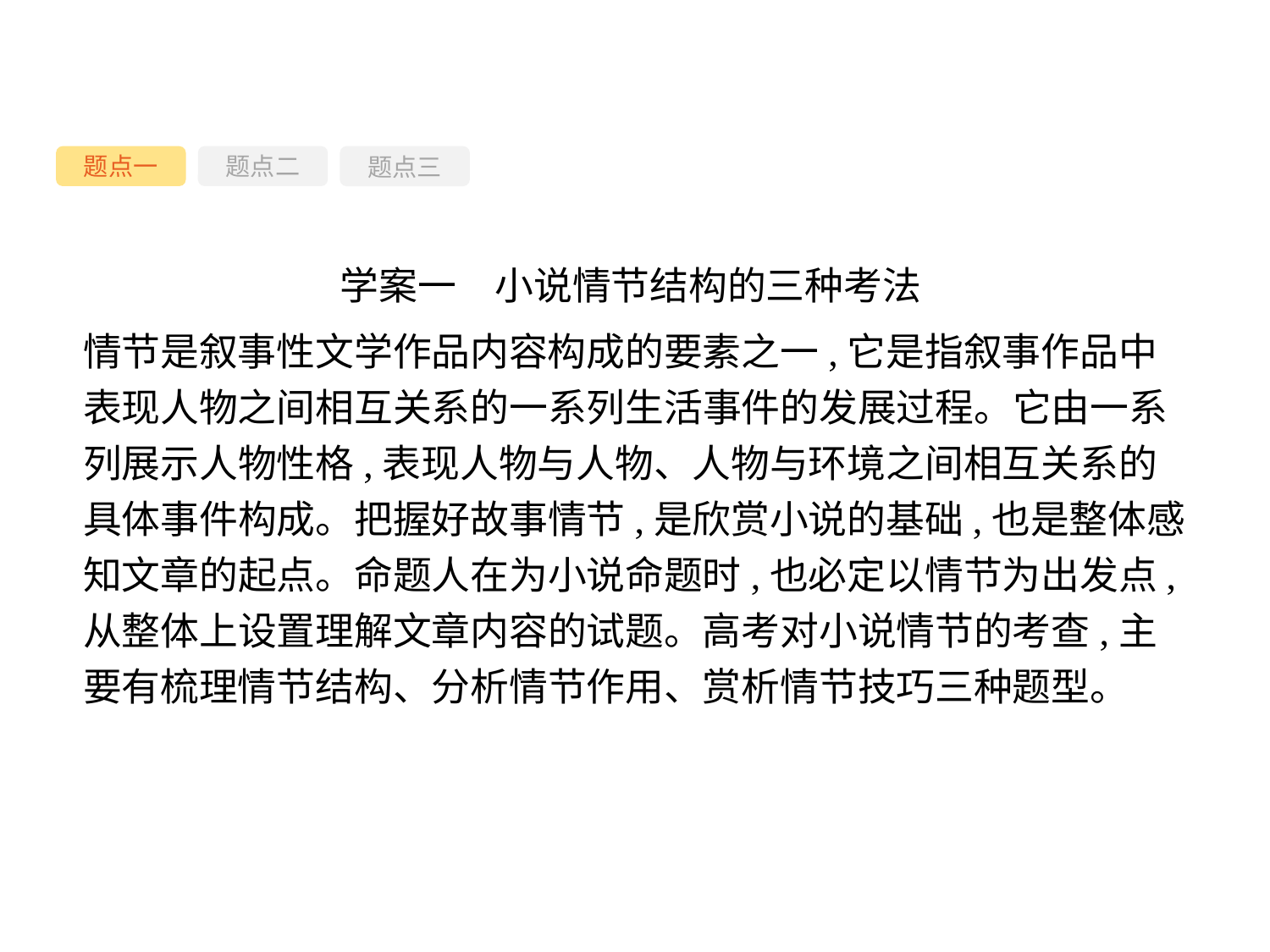

题点一
题点三
题点二
学案一　小说情节结构的三种考法
情节是叙事性文学作品内容构成的要素之一,它是指叙事作品中表现人物之间相互关系的一系列生活事件的发展过程。它由一系列展示人物性格,表现人物与人物、人物与环境之间相互关系的具体事件构成。把握好故事情节,是欣赏小说的基础,也是整体感知文章的起点。命题人在为小说命题时,也必定以情节为出发点,从整体上设置理解文章内容的试题。高考对小说情节的考查,主要有梳理情节结构、分析情节作用、赏析情节技巧三种题型。
-43-